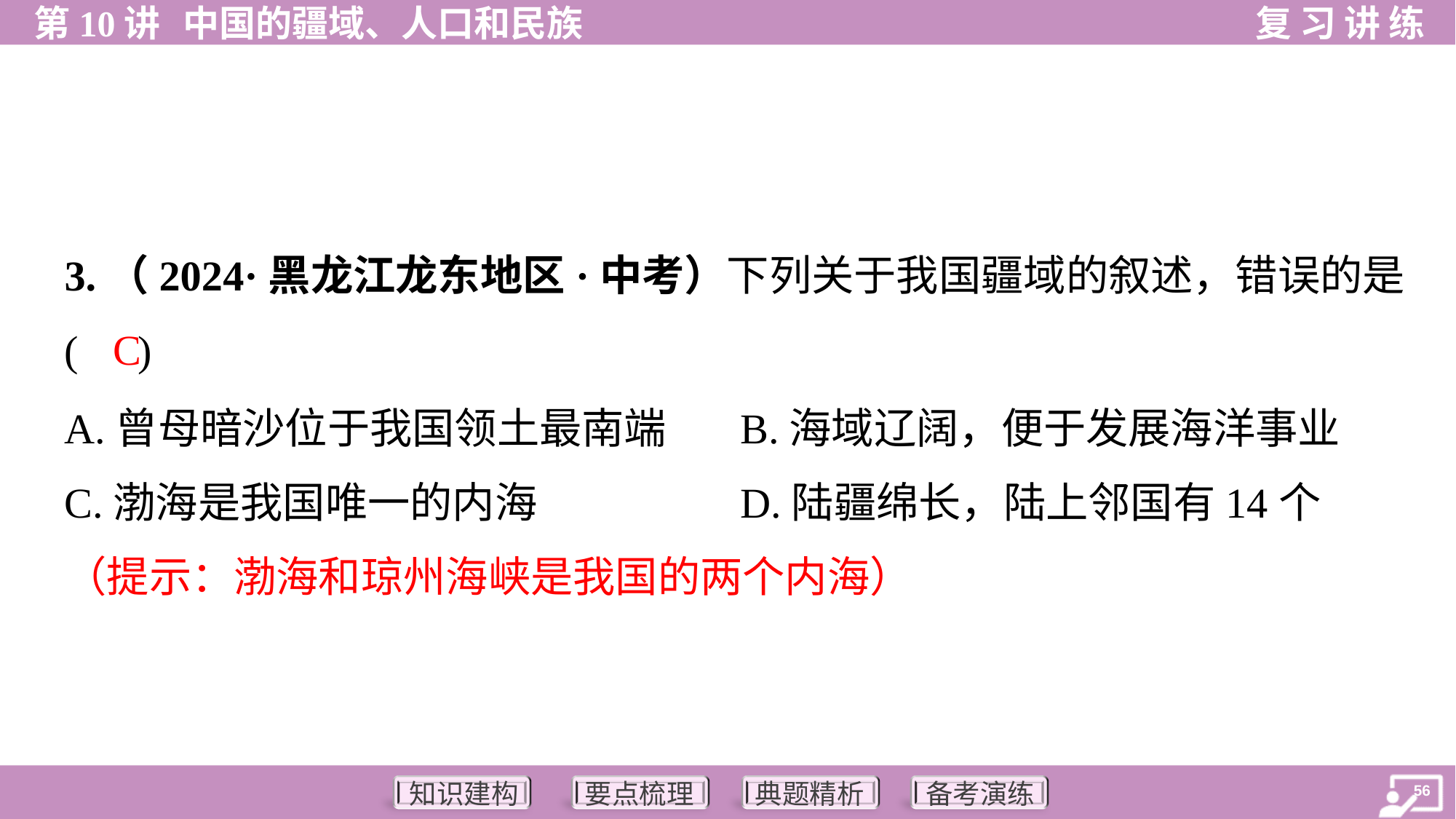

3.（2024·黑龙江龙东地区·中考）下列关于我国疆域的叙述，错误的是
(     )
C
A.曾母暗沙位于我国领土最南端	B.海域辽阔，便于发展海洋事业
C.渤海是我国唯一的内海	D.陆疆绵长，陆上邻国有14个
（提示：渤海和琼州海峡是我国的两个内海）